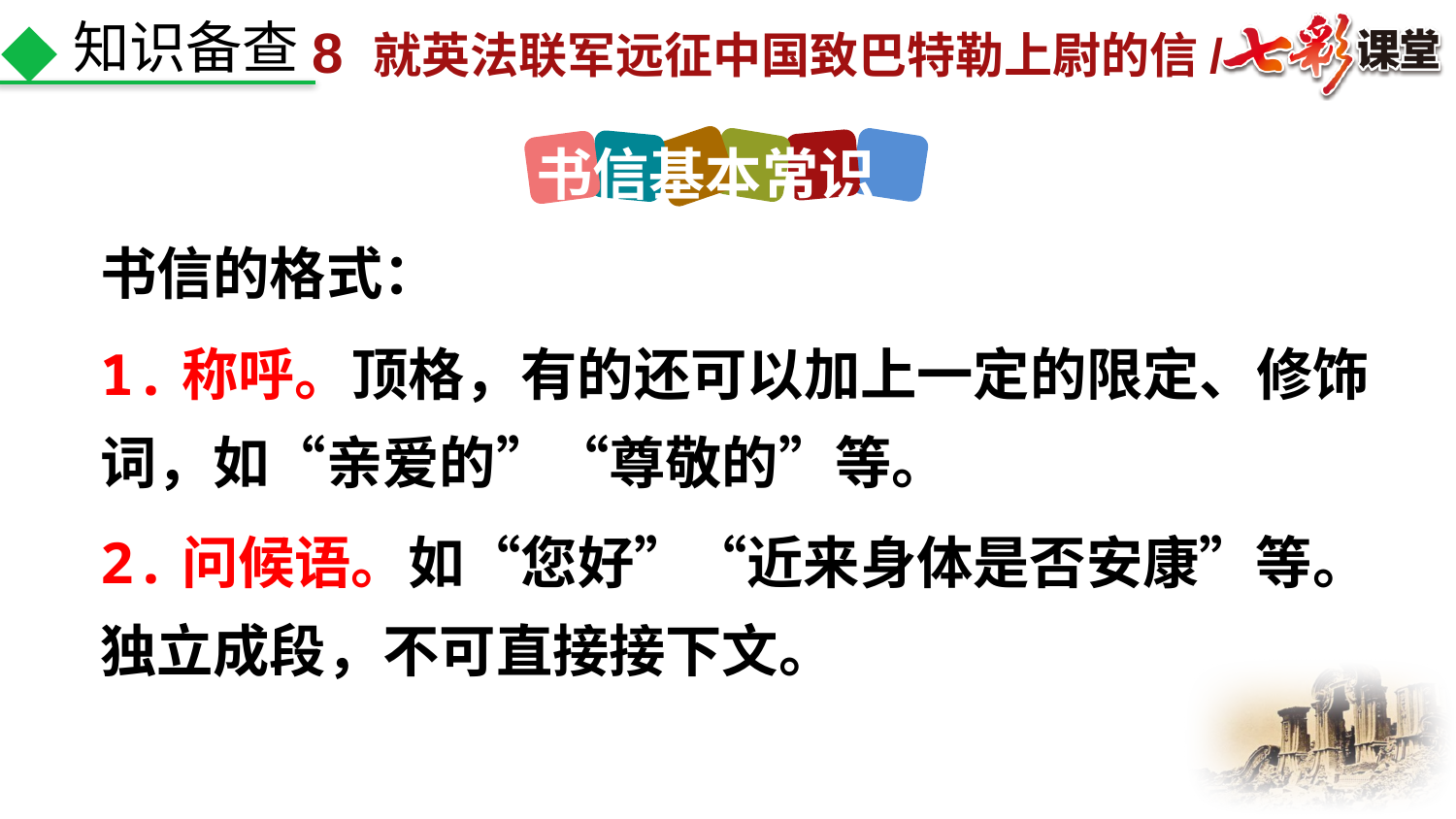

知识备查

书信基本常识

书信的格式：
1.称呼。顶格，有的还可以加上一定的限定、修饰词，如“亲爱的”“尊敬的”等。
2.问候语。如“您好”“近来身体是否安康”等。独立成段，不可直接接下文。